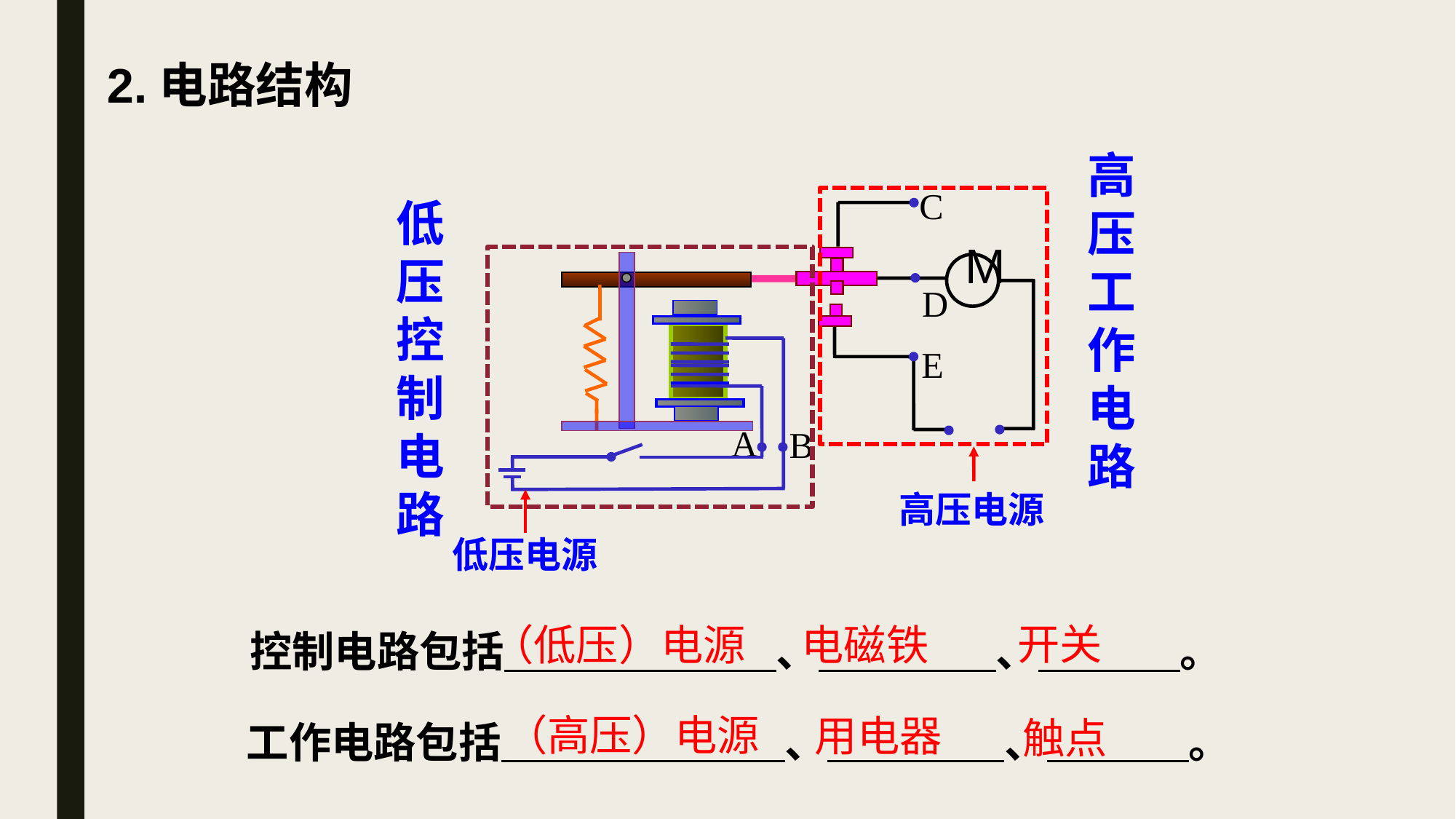

2.电路结构
高压工作电路

C

D

E
A
B

M

低压控制电路

高压电源
低压电源
开关
（低压）电源
电磁铁
控制电路包括                       、               、            。
（高压）电源
用电器
触点
工作电路包括                        、               、            。